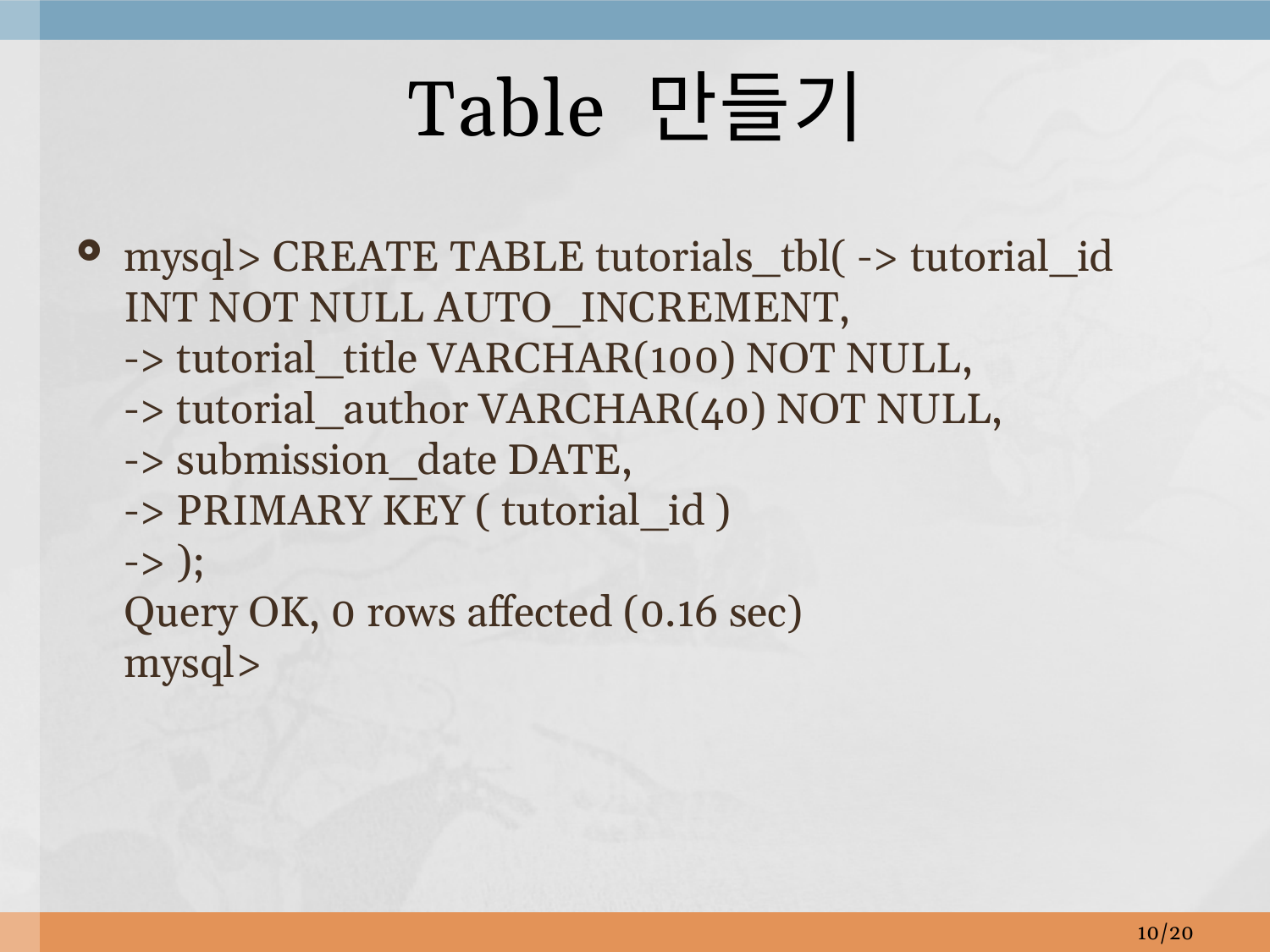

# Table 만들기
mysql> CREATE TABLE tutorials_tbl( -> tutorial_id INT NOT NULL AUTO_INCREMENT,
-> tutorial_title VARCHAR(100) NOT NULL,
-> tutorial_author VARCHAR(40) NOT NULL,
-> submission_date DATE,
-> PRIMARY KEY ( tutorial_id )
-> );
Query OK, 0 rows affected (0.16 sec)
mysql>
10/20